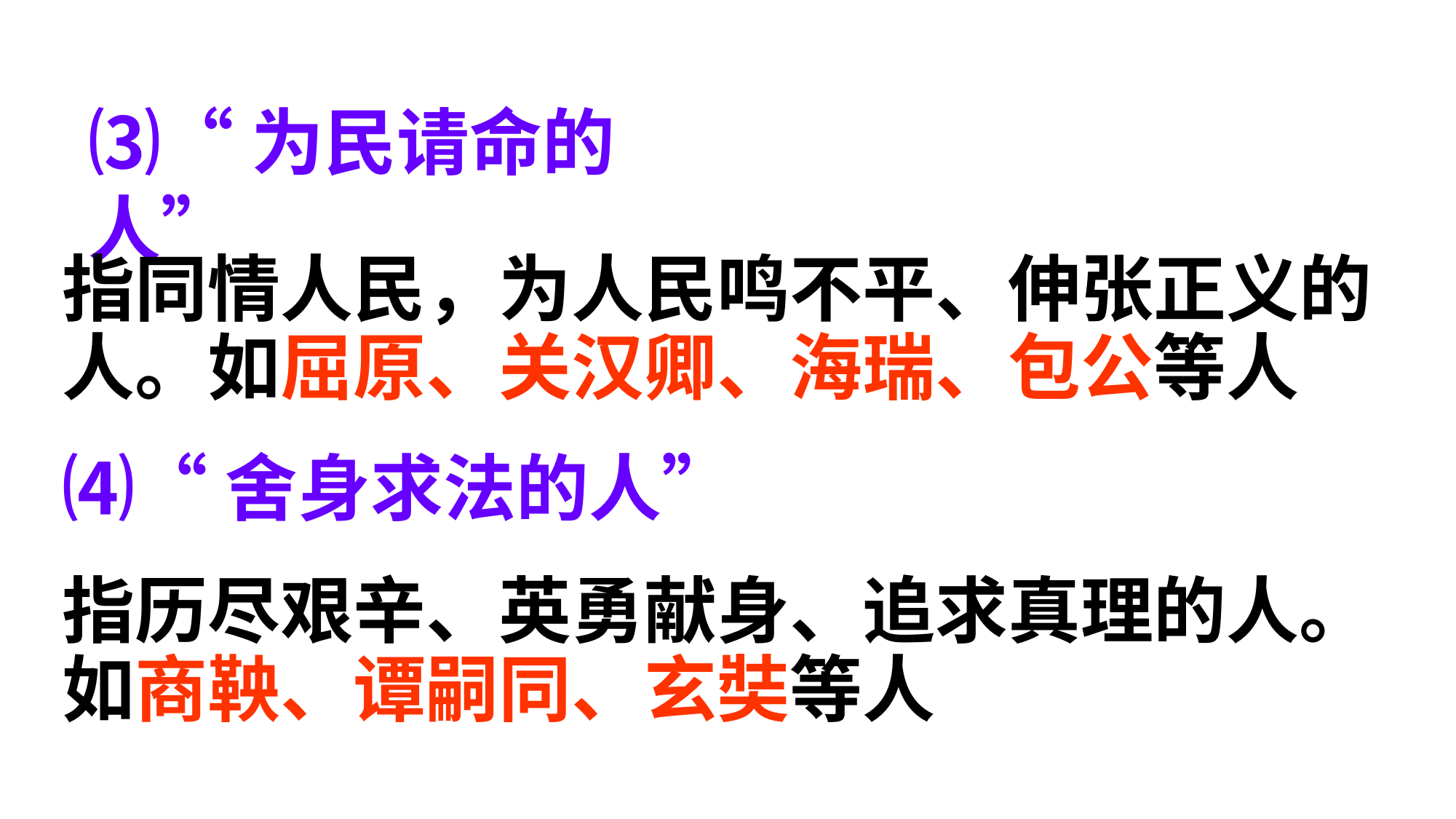

⑶“为民请命的人”
指同情人民，为人民鸣不平、伸张正义的人。如屈原、关汉卿、海瑞、包公等人
⑷“舍身求法的人”
指历尽艰辛、英勇献身、追求真理的人。
如商鞅、谭嗣同、玄奘等人